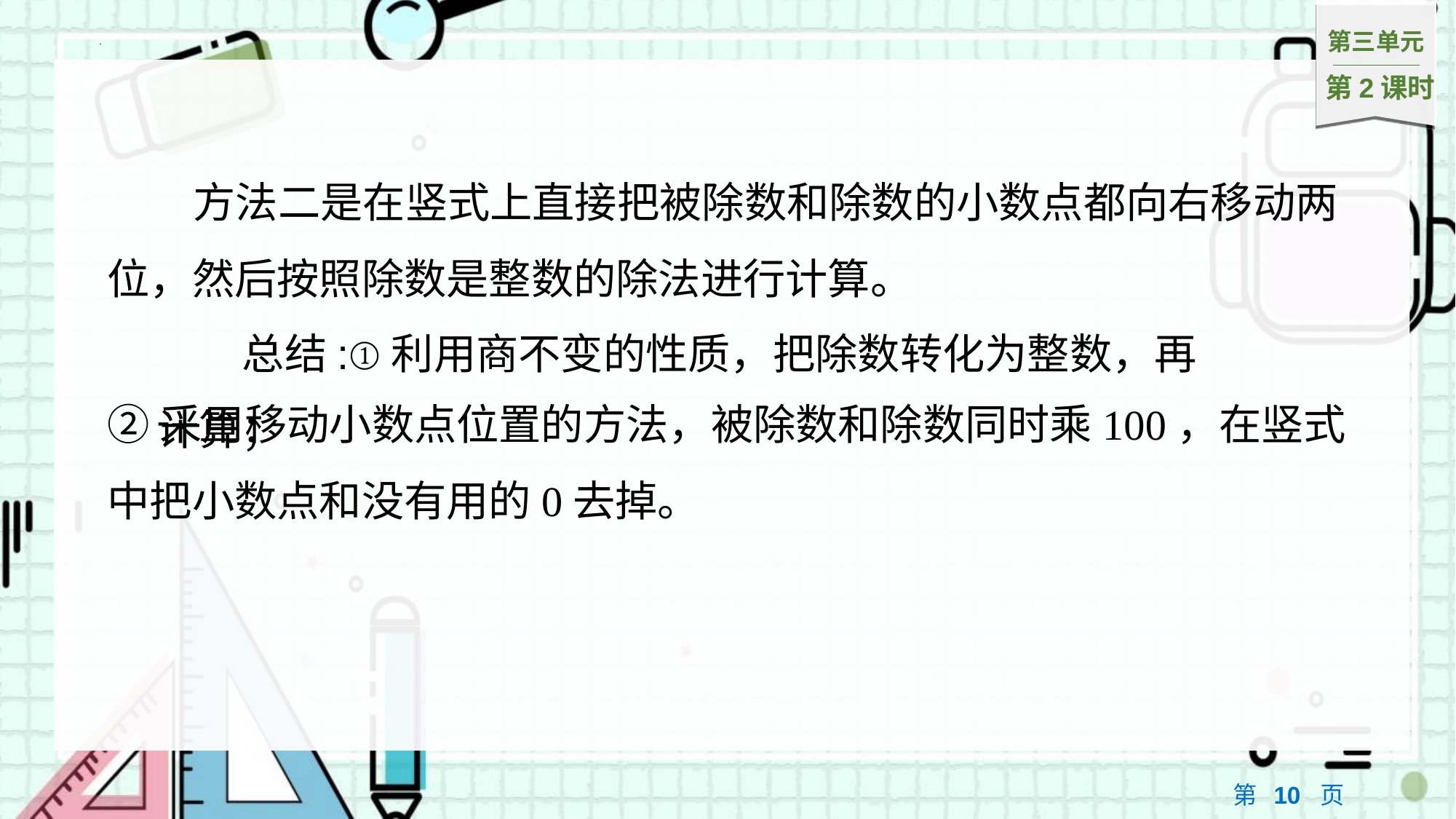

方法二是在竖式上直接把被除数和除数的小数点都向右移动两位，然后按照除数是整数的除法进行计算。
总结:①利用商不变的性质，把除数转化为整数，再计算；
②采用移动小数点位置的方法，被除数和除数同时乘100，在竖式中把小数点和没有用的0去掉。